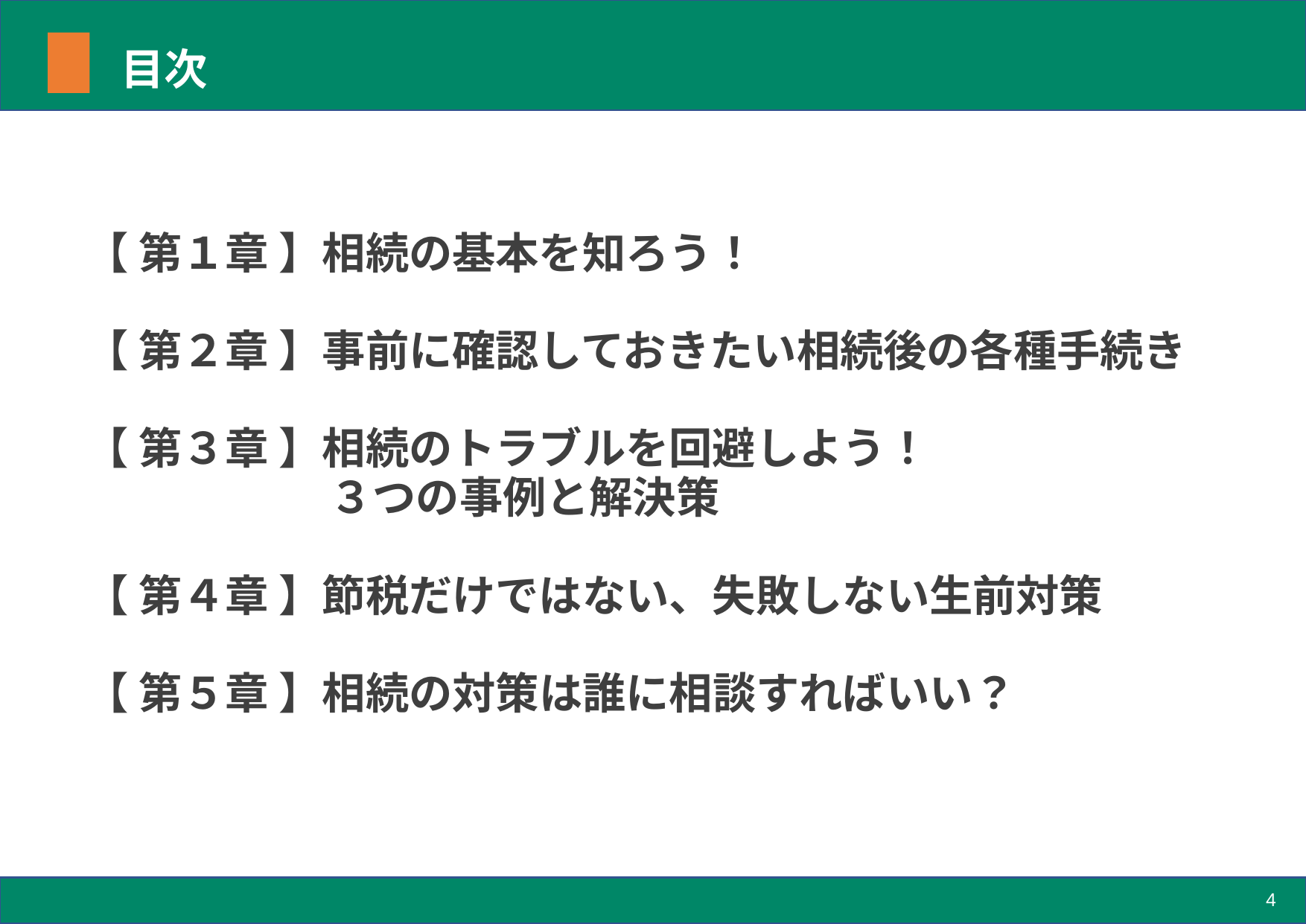

# 目次
【 第１章 】相続の基本を知ろう！

【 第２章 】事前に確認しておきたい相続後の各種手続き

【 第３章 】相続のトラブルを回避しよう！
		 ３つの事例と解決策

【 第４章 】節税だけではない、失敗しない生前対策

【 第５章 】相続の対策は誰に相談すればいい？